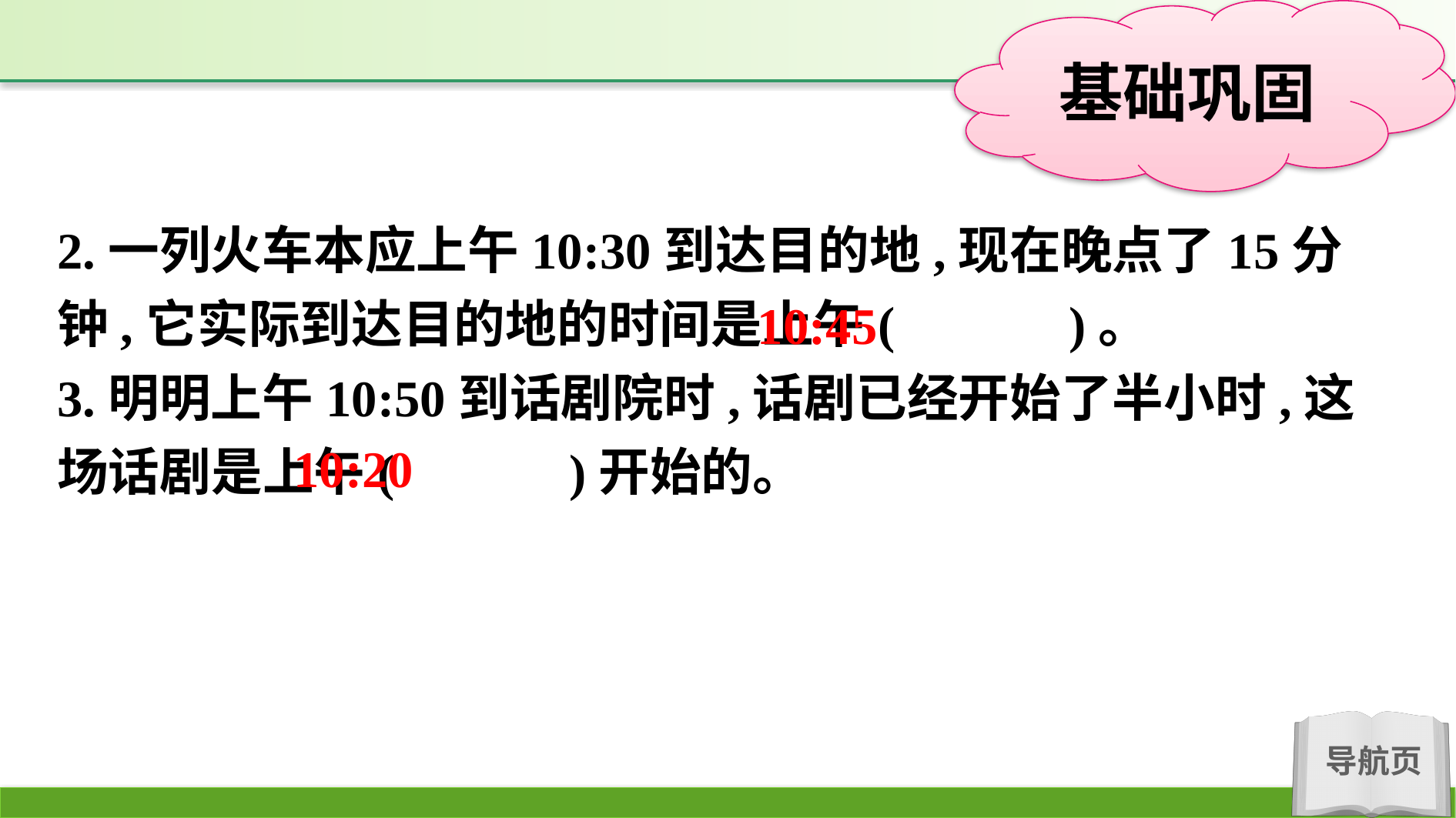

2.一列火车本应上午10:30到达目的地,现在晚点了15分钟,它实际到达目的地的时间是上午(　    　)。
3.明明上午10:50到话剧院时,话剧已经开始了半小时,这场话剧是上午(　    　)开始的。
10:45
10:20